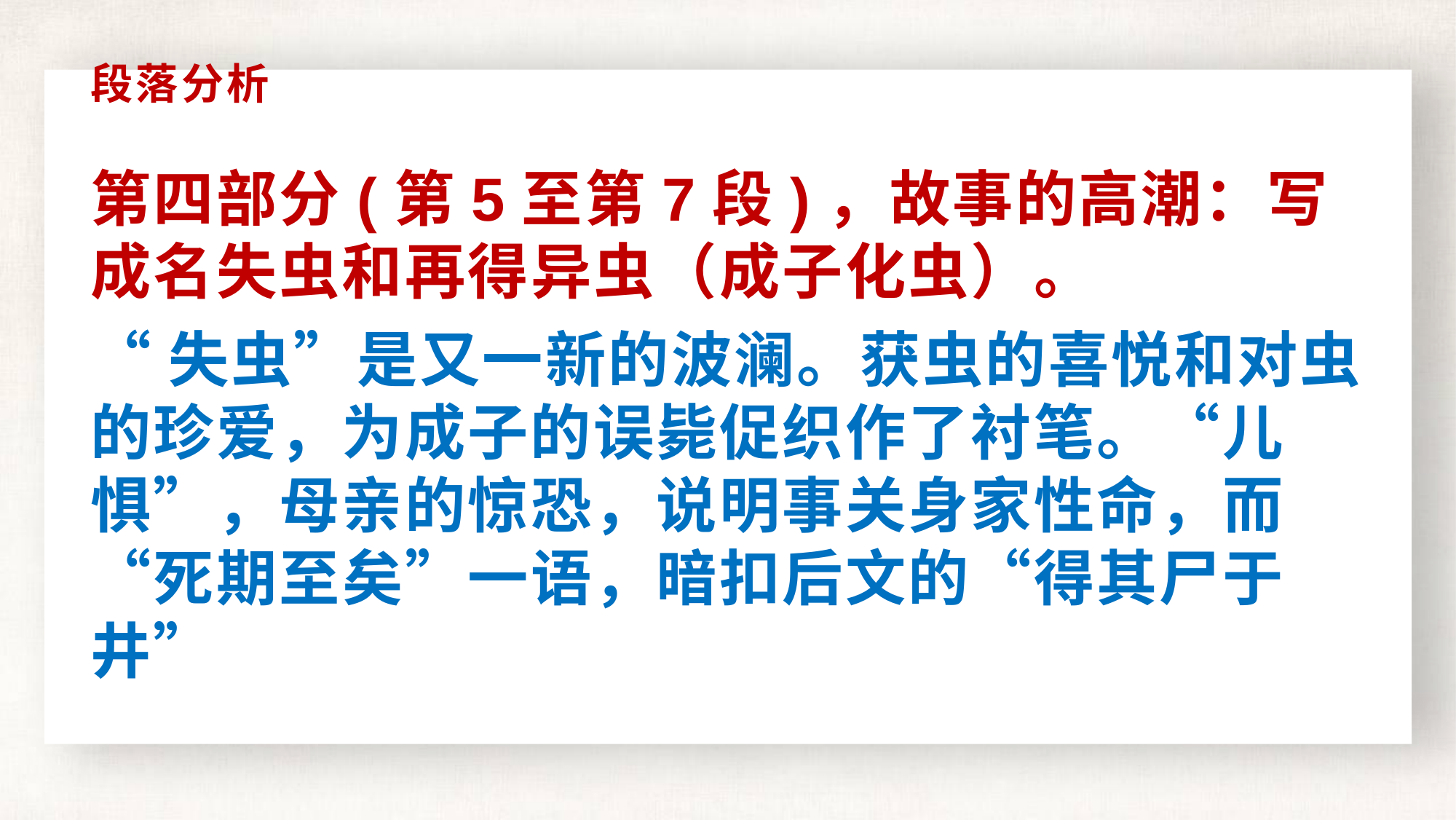

# 段落分析
第四部分(第5至第7段)，故事的高潮：写成名失虫和再得异虫（成子化虫）。
“失虫”是又一新的波澜。获虫的喜悦和对虫的珍爱，为成子的误毙促织作了衬笔。“儿惧”，母亲的惊恐，说明事关身家性命，而“死期至矣”一语，暗扣后文的“得其尸于井”